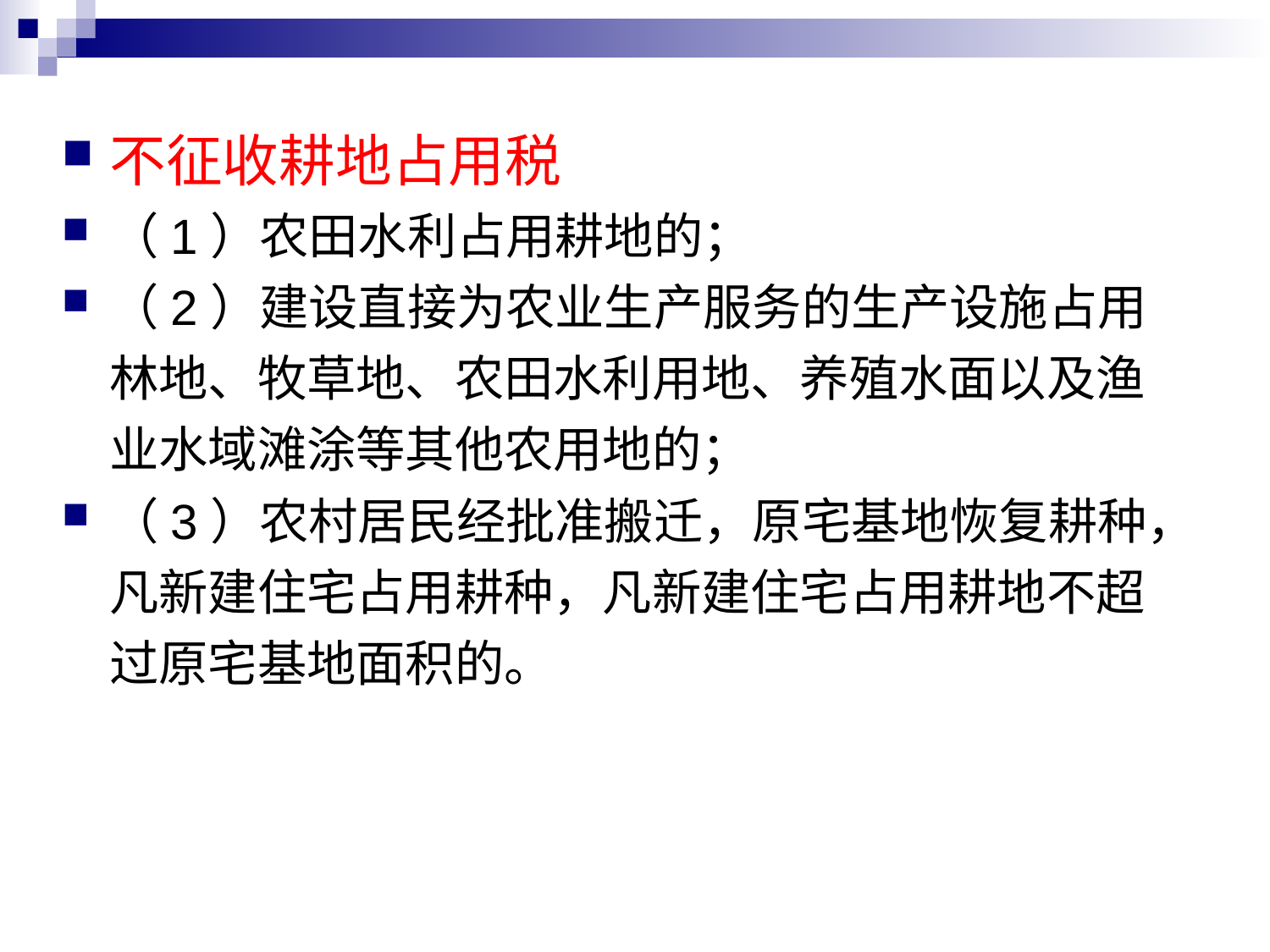

#
不征收耕地占用税
（1）农田水利占用耕地的；
（2）建设直接为农业生产服务的生产设施占用林地、牧草地、农田水利用地、养殖水面以及渔业水域滩涂等其他农用地的；
（3）农村居民经批准搬迁，原宅基地恢复耕种，凡新建住宅占用耕种，凡新建住宅占用耕地不超过原宅基地面积的。